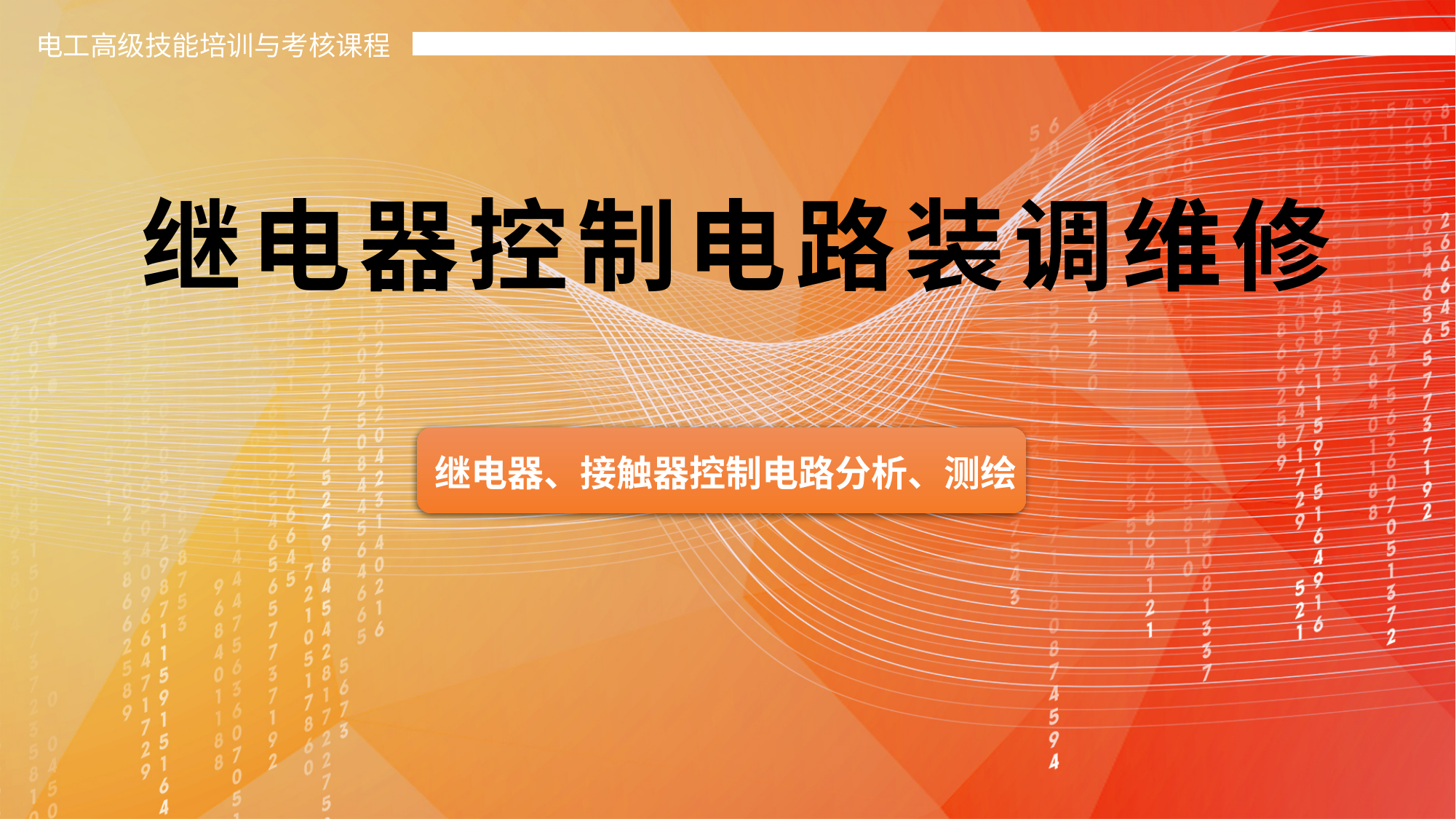

电工高级技能培训与考核课程

继电器控制电路装调维修

继电器、接触器控制电路分析、测绘